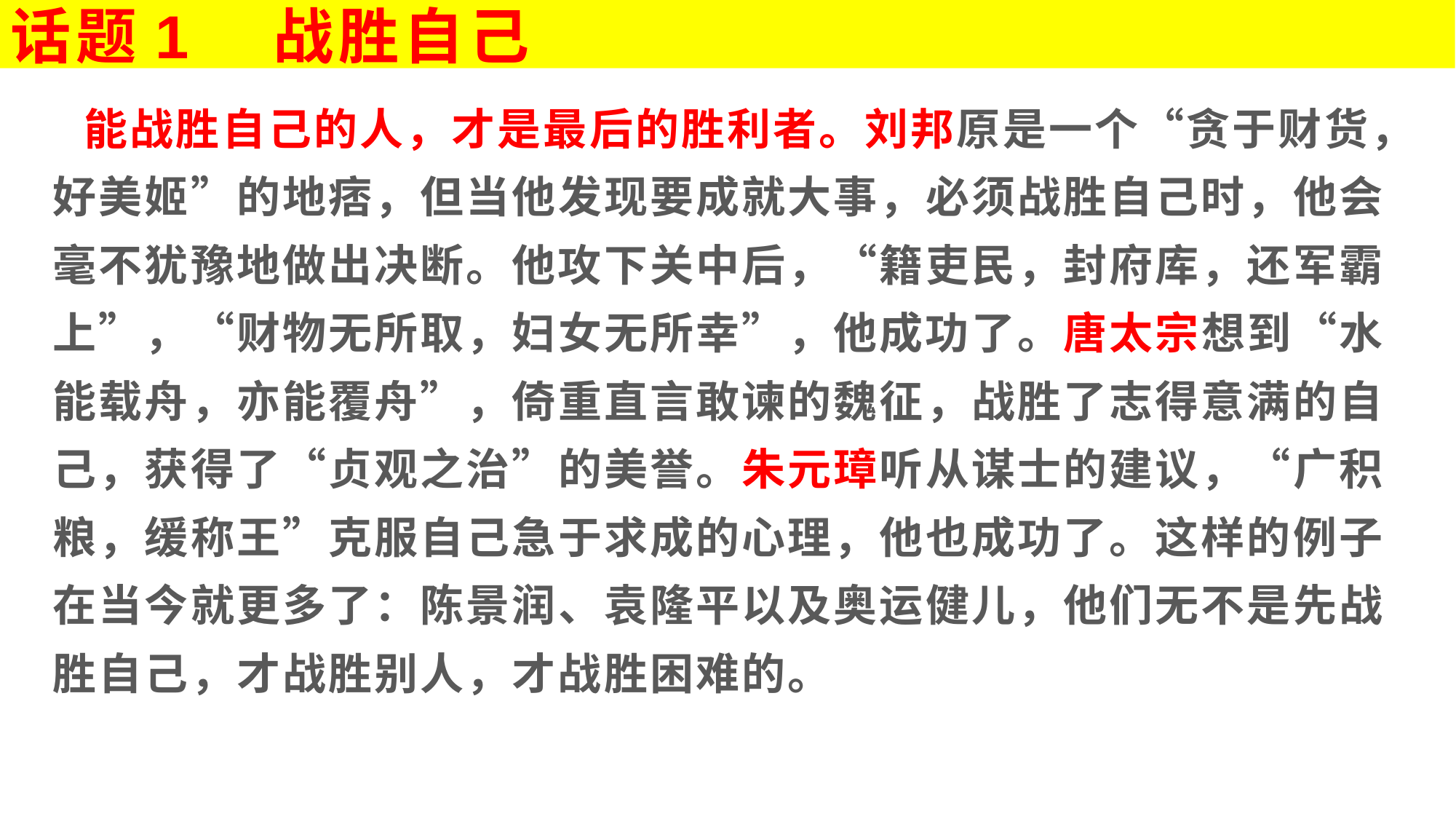

# 话题1　战胜自己
           能战胜自己的人，才是最后的胜利者。刘邦原是一个“贪于财货，好美姬”的地痞，但当他发现要成就大事，必须战胜自己时，他会毫不犹豫地做出决断。他攻下关中后，“籍吏民，封府库，还军霸上”，“财物无所取，妇女无所幸”，他成功了。唐太宗想到“水能载舟，亦能覆舟”，倚重直言敢谏的魏征，战胜了志得意满的自己，获得了“贞观之治”的美誉。朱元璋听从谋士的建议，“广积粮，缓称王”克服自己急于求成的心理，他也成功了。这样的例子在当今就更多了：陈景润、袁隆平以及奥运健儿，他们无不是先战胜自己，才战胜别人，才战胜困难的。